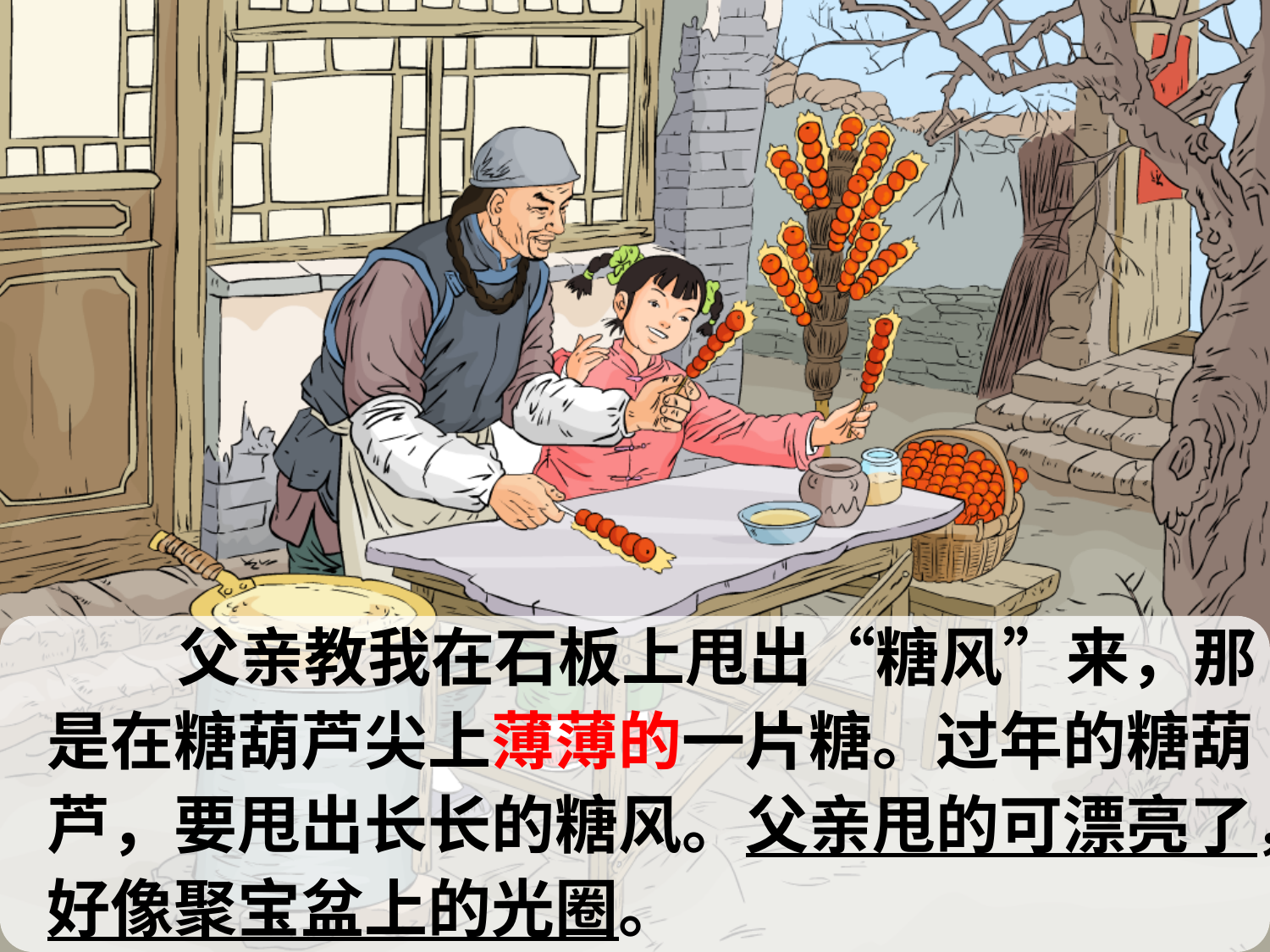

父亲教我在石板上甩出“糖风”来，那是在糖葫芦尖上薄薄的一片糖。过年的糖葫芦，要甩出长长的糖风。父亲甩的可漂亮了，好像聚宝盆上的光圈。